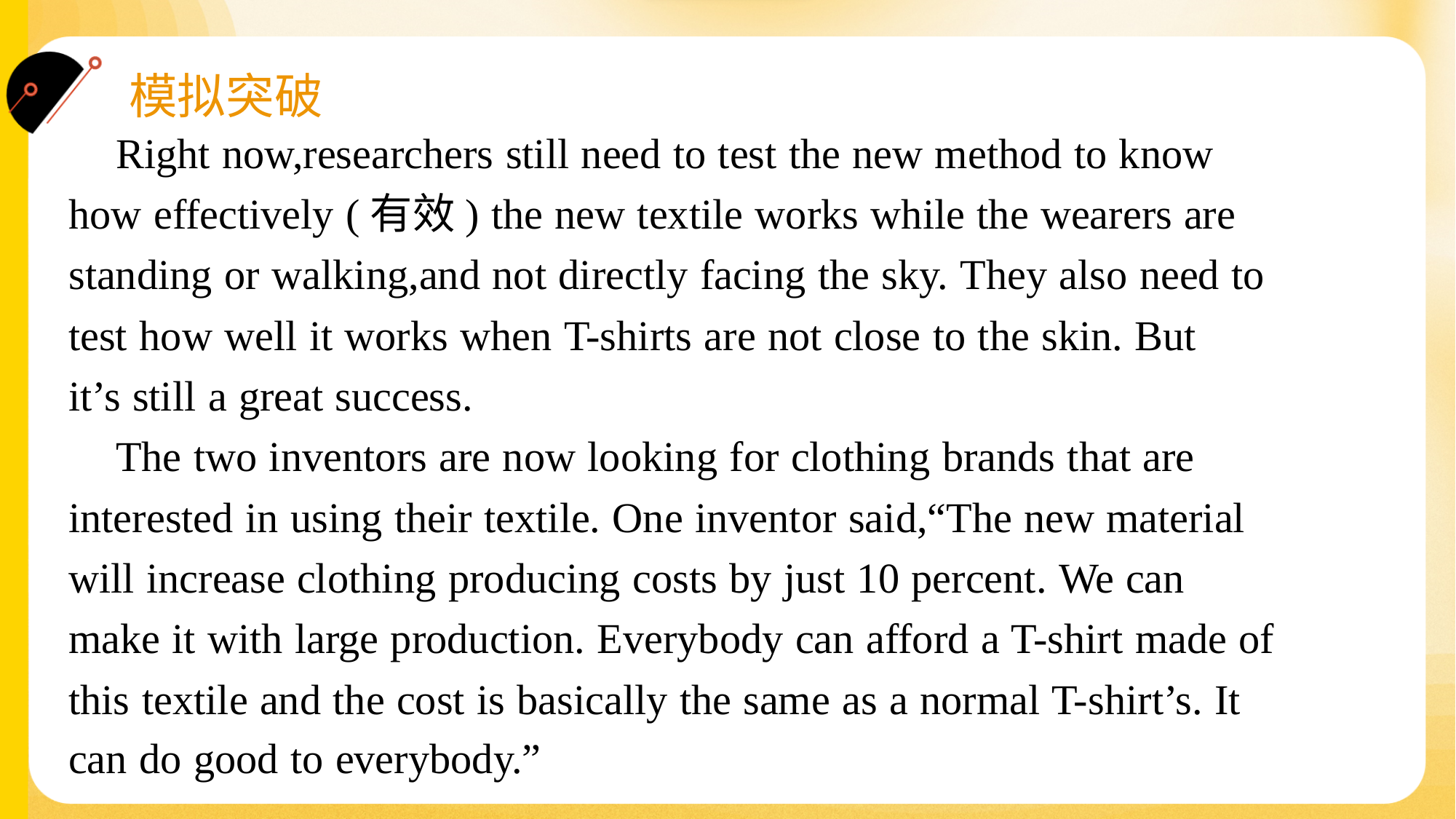

Right now,researchers still need to test the new method to know
how effectively (有效) the new textile works while the wearers are
standing or walking,and not directly facing the sky. They also need to
test how well it works when T-shirts are not close to the skin. But
it’s still a great success.
    The two inventors are now looking for clothing brands that are
interested in using their textile. One inventor said,“The new material
will increase clothing producing costs by just 10 percent. We can
make it with large production. Everybody can afford a T-shirt made of
this textile and the cost is basically the same as a normal T-shirt’s. It
can do good to everybody.”#1.5